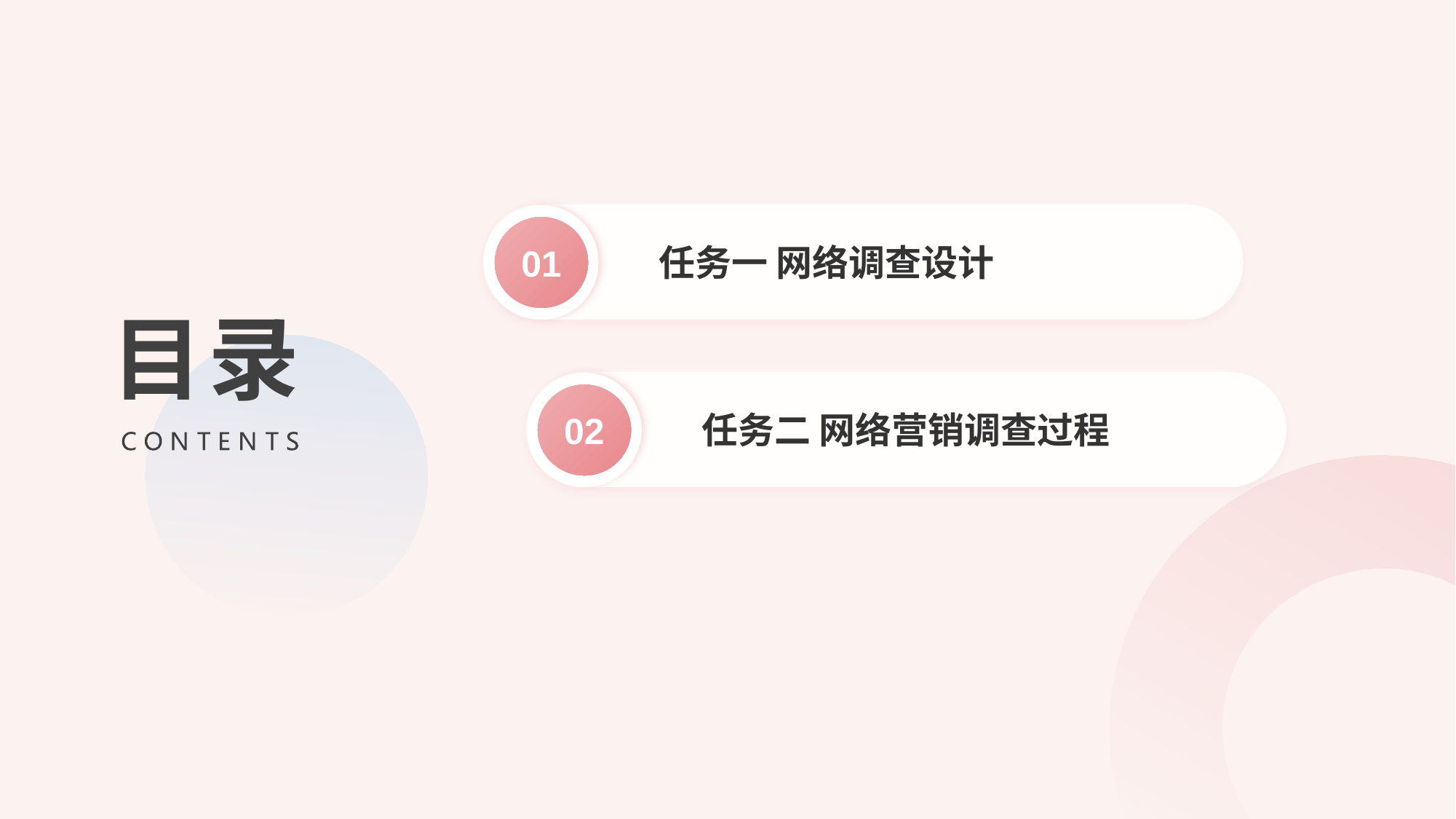

目录

任务一 网络调查设计

01

任务二 网络营销调查过程

02